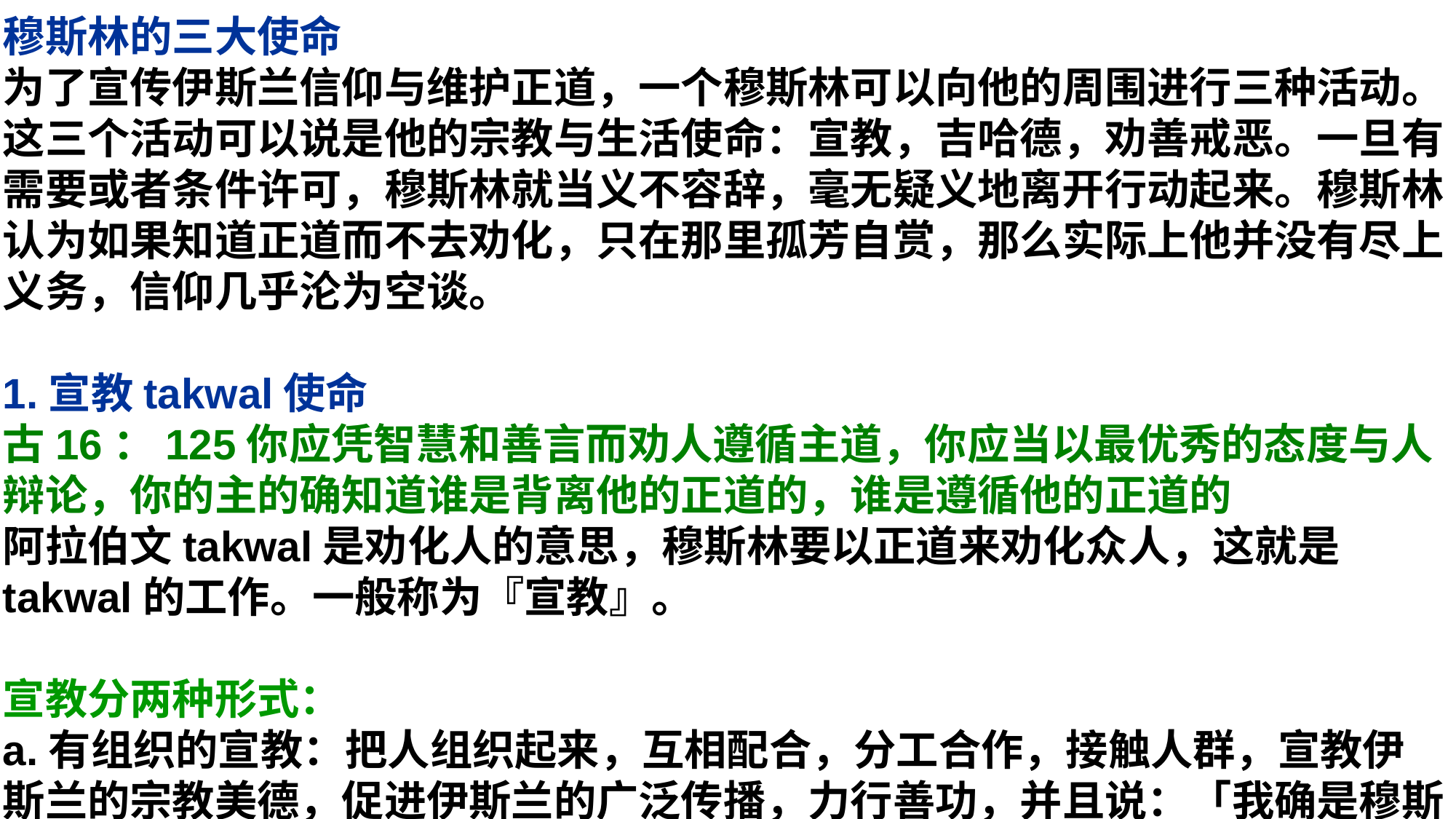

穆斯林的三大使命
为了宣传伊斯兰信仰与维护正道，一个穆斯林可以向他的周围进行三种活动。这三个活动可以说是他的宗教与生活使命：宣教，吉哈德，劝善戒恶。一旦有需要或者条件许可，穆斯林就当义不容辞，毫无疑义地离开行动起来。穆斯林认为如果知道正道而不去劝化，只在那里孤芳自赏，那么实际上他并没有尽上义务，信仰几乎沦为空谈。

1.宣教takwal使命
古16：125你应凭智慧和善言而劝人遵循主道，你应当以最优秀的态度与人辩论，你的主的确知道谁是背离他的正道的，谁是遵循他的正道的
阿拉伯文takwal是劝化人的意思，穆斯林要以正道来劝化众人，这就是takwal的工作。一般称为『宣教』。

宣教分两种形式：
a.有组织的宣教：把人组织起来，互相配合，分工合作，接触人群，宣教伊斯兰的宗教美德，促进伊斯兰的广泛传播，力行善功，并且说：「我确是穆斯林」的人，在言辞方面，有谁比他更优美呢？古41:33)。